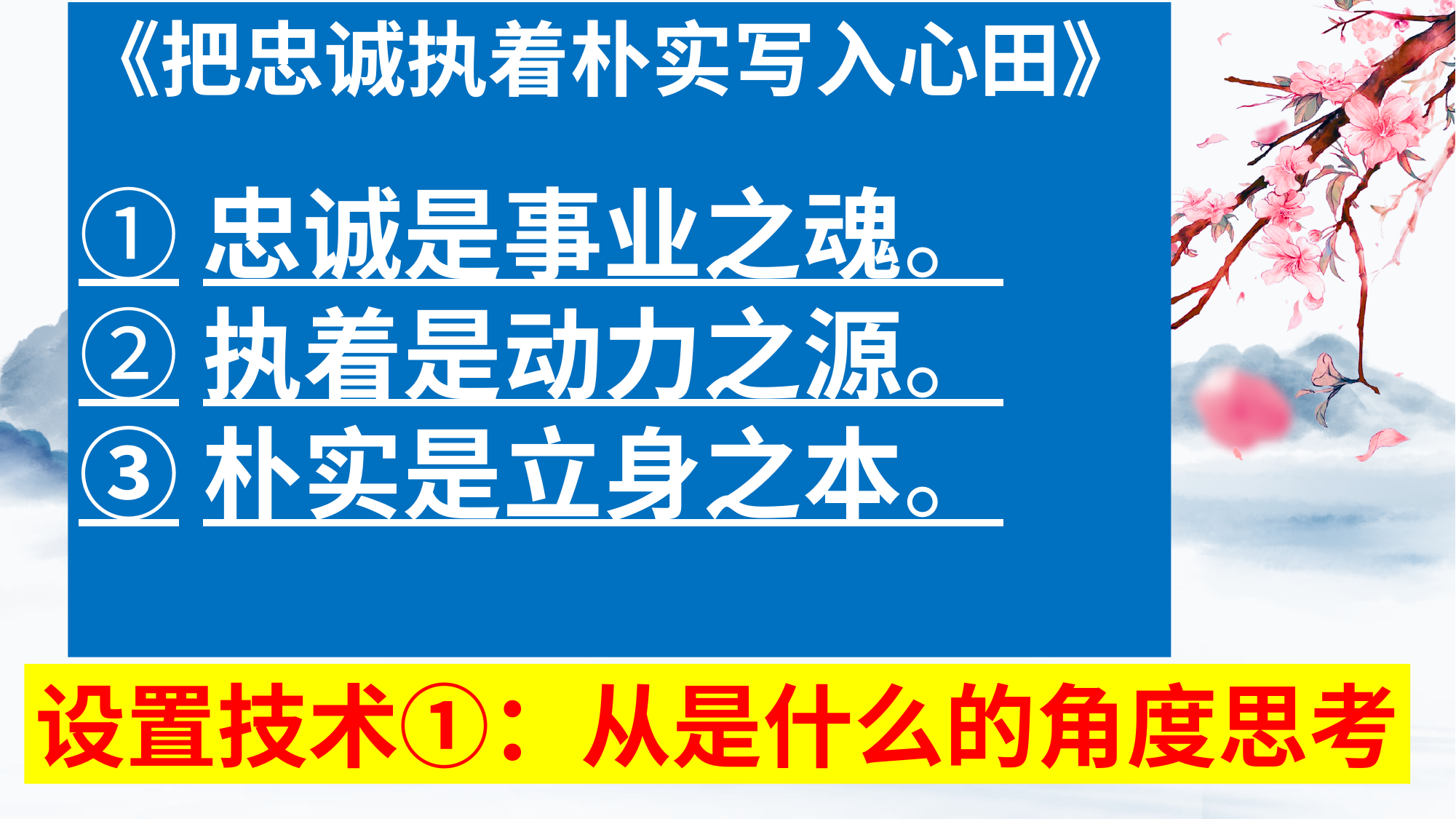

《把忠诚执着朴实写入心田》

①忠诚是事业之魂。
②执着是动力之源。
③朴实是立身之本。

设置技术①：从是什么的角度思考